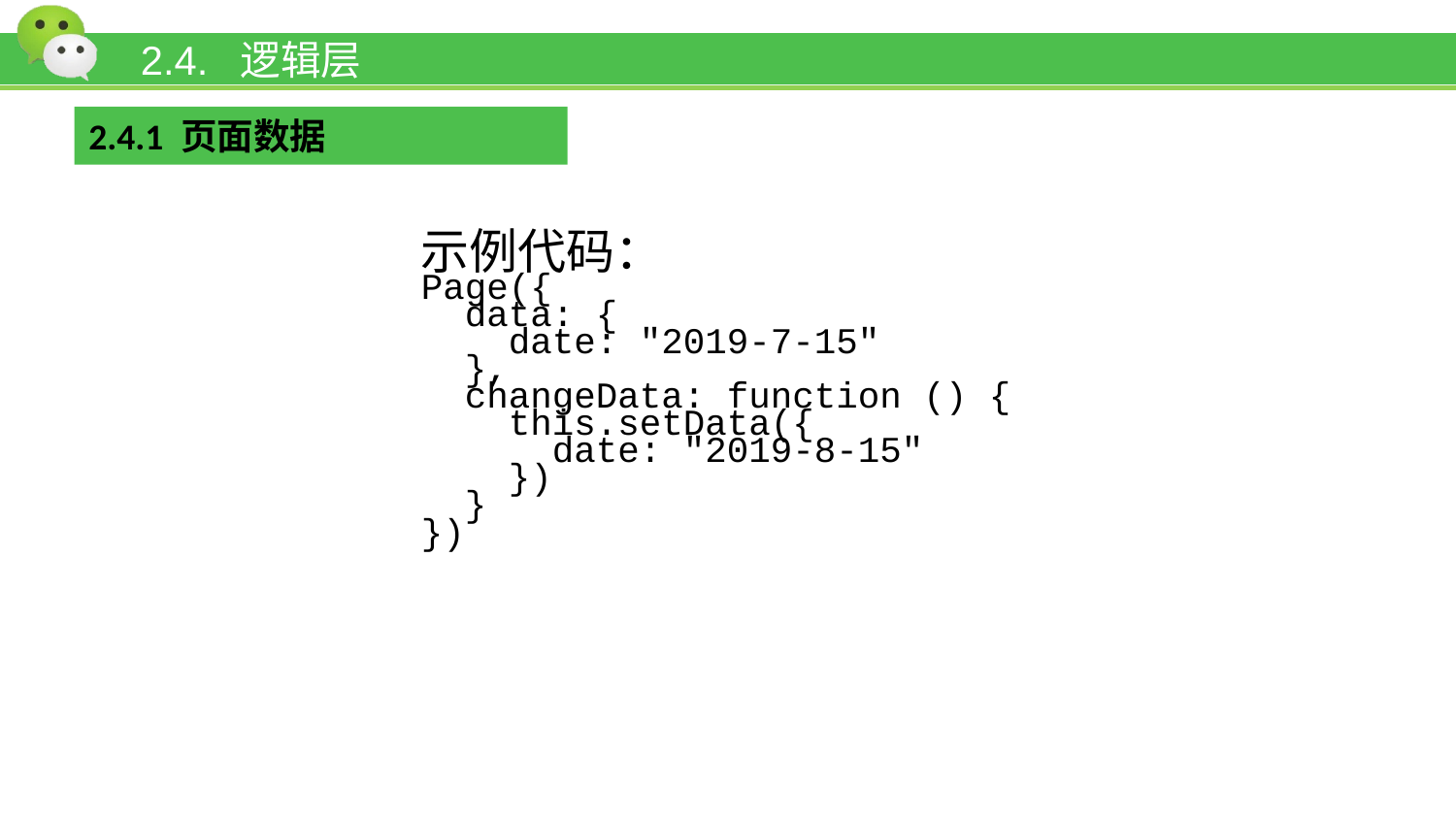

# 2.4.  逻辑层
2.4.1 页面数据
示例代码：
Page({
  data: {
    date: "2019-7-15"
  },
  changeData: function () {
    this.setData({
      date: "2019-8-15"
    })
  }
})